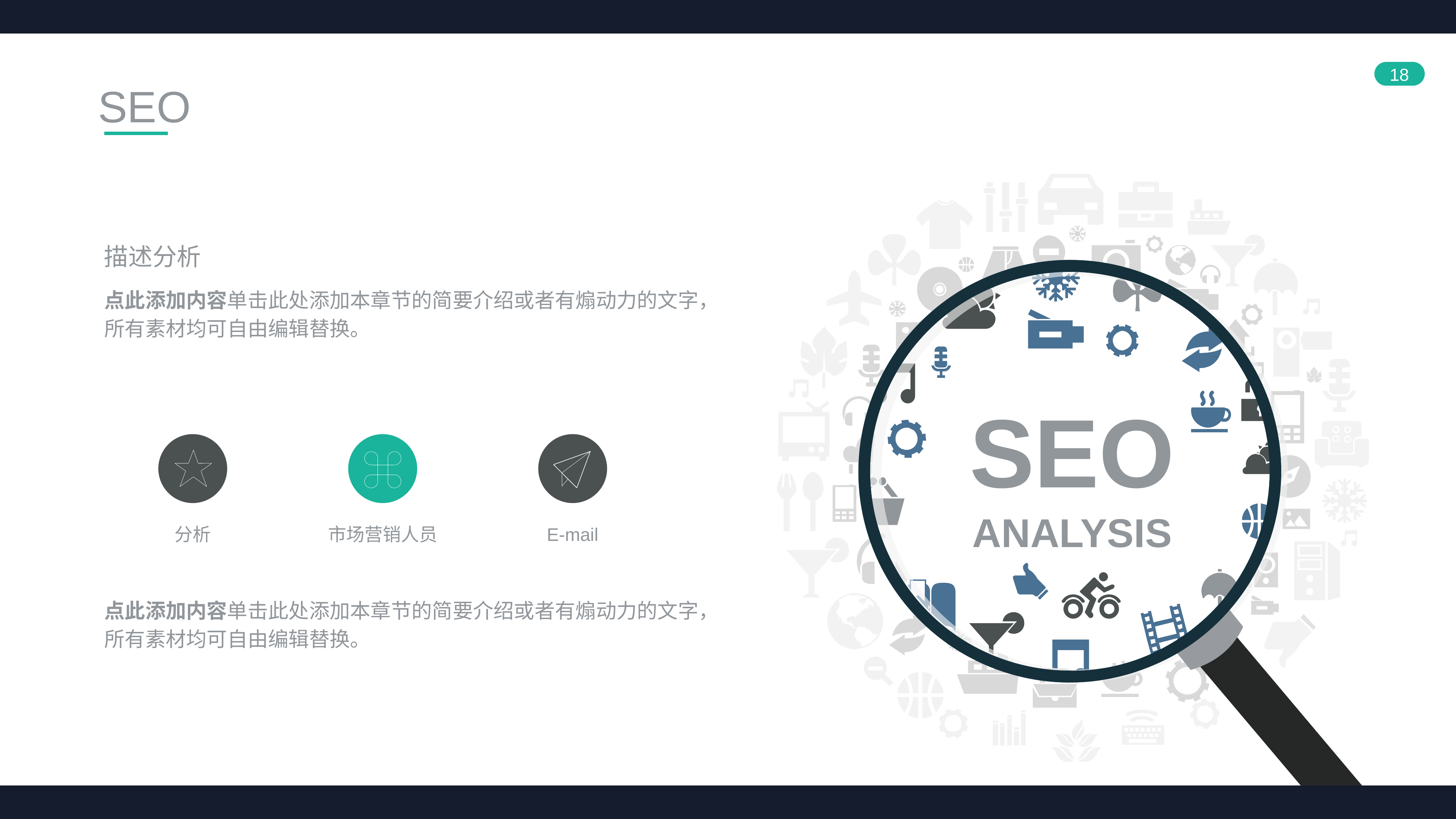

SEO

描述分析

点此添加内容单击此处添加本章节的简要介绍或者有煽动力的文字，所有素材均可自由编辑替换。
SEO
ANALYSIS

分析
市场营销人员
E-mail
点此添加内容单击此处添加本章节的简要介绍或者有煽动力的文字，所有素材均可自由编辑替换。